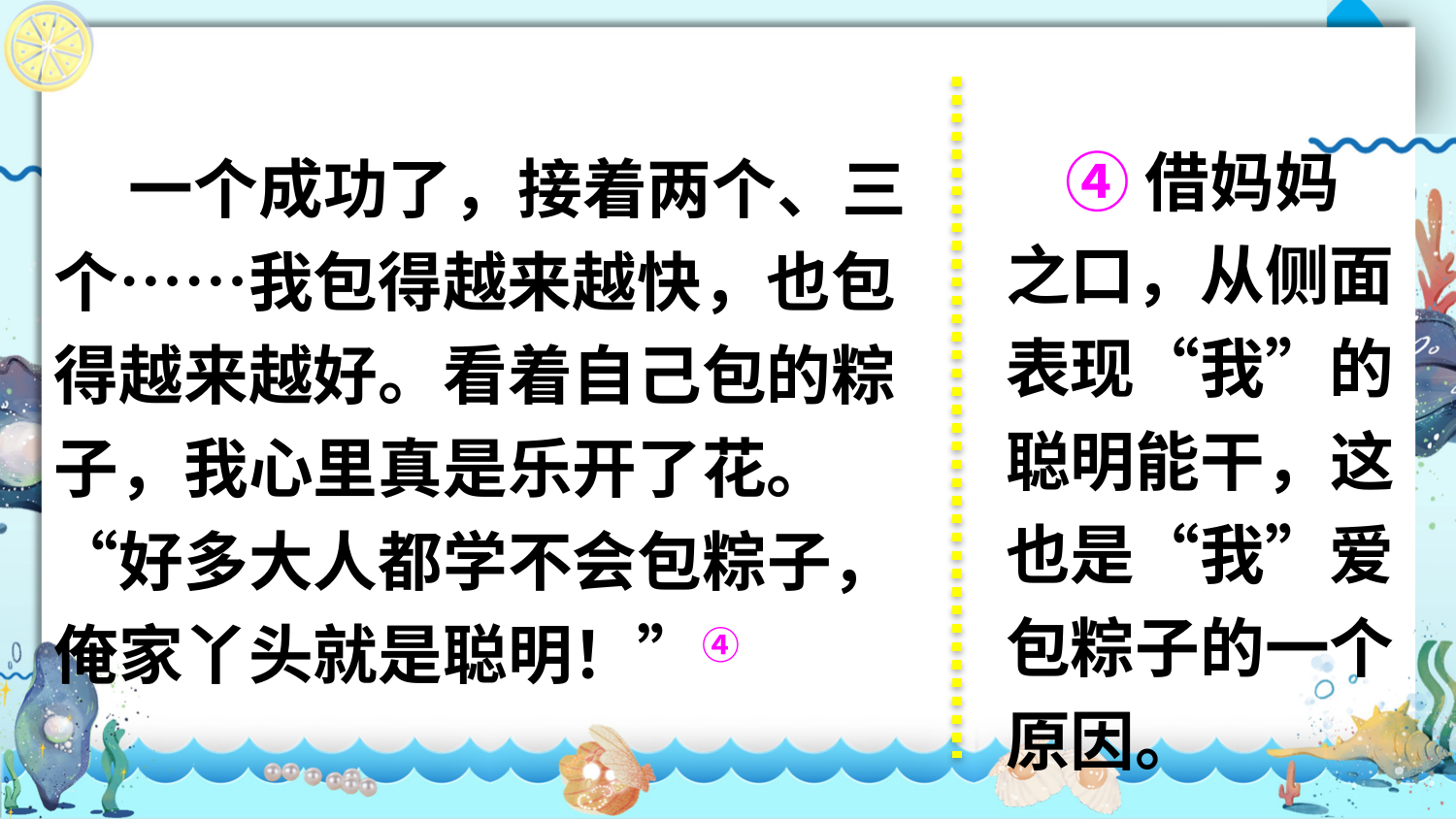

④借妈妈之口，从侧面表现“我”的聪明能干，这也是“我”爱包粽子的一个原因。
    一个成功了，接着两个、三个……我包得越来越快，也包得越来越好。看着自己包的粽子，我心里真是乐开了花。“好多大人都学不会包粽子，俺家丫头就是聪明！”④